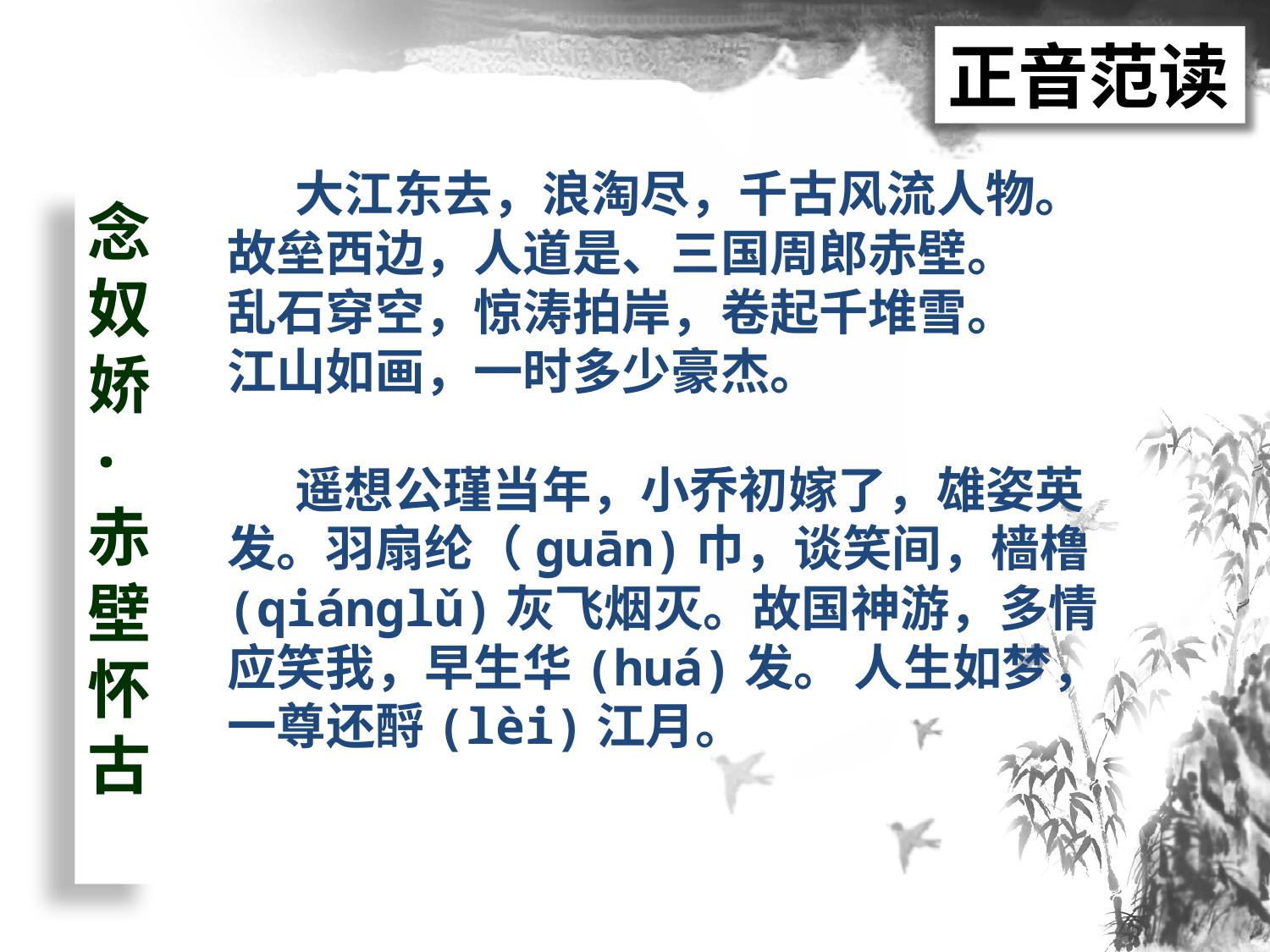

正音范读
     大江东去，浪淘尽，千古风流人物。
故垒西边，人道是、三国周郎赤壁。
乱石穿空，惊涛拍岸，卷起千堆雪。
江山如画，一时多少豪杰。

     遥想公瑾当年，小乔初嫁了，雄姿英发。羽扇纶（guān)巾，谈笑间，樯橹(qiánglǔ)灰飞烟灭。故国神游，多情应笑我，早生华(huá)发。 人生如梦，一尊还酹(lèi)江月。

念奴娇·赤壁怀古